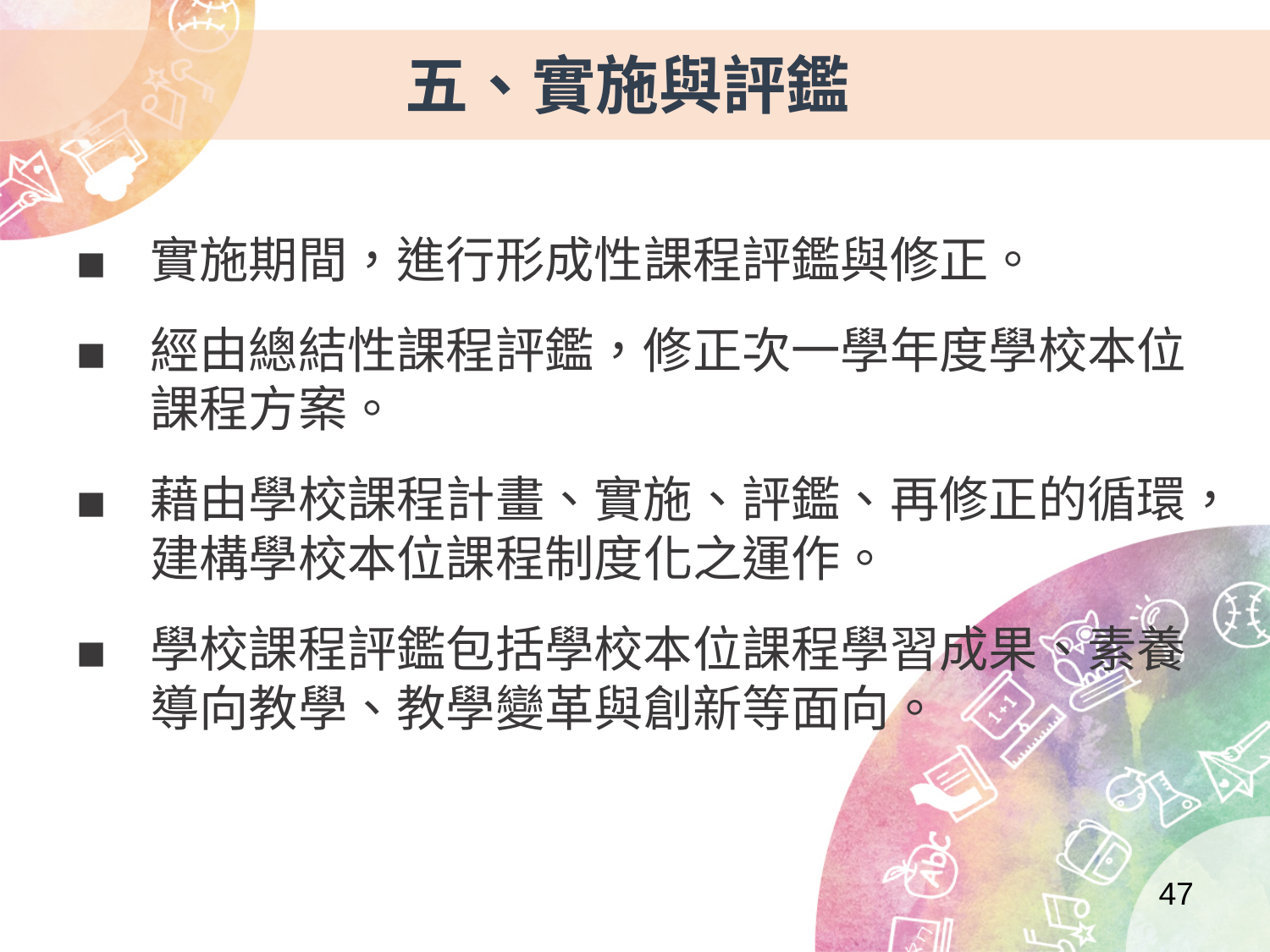

五、實施與評鑑
實施期間，進行形成性課程評鑑與修正。
經由總結性課程評鑑，修正次一學年度學校本位課程方案。
藉由學校課程計畫、實施、評鑑、再修正的循環，建構學校本位課程制度化之運作。
學校課程評鑑包括學校本位課程學習成果、素養導向教學、教學變革與創新等面向。
47